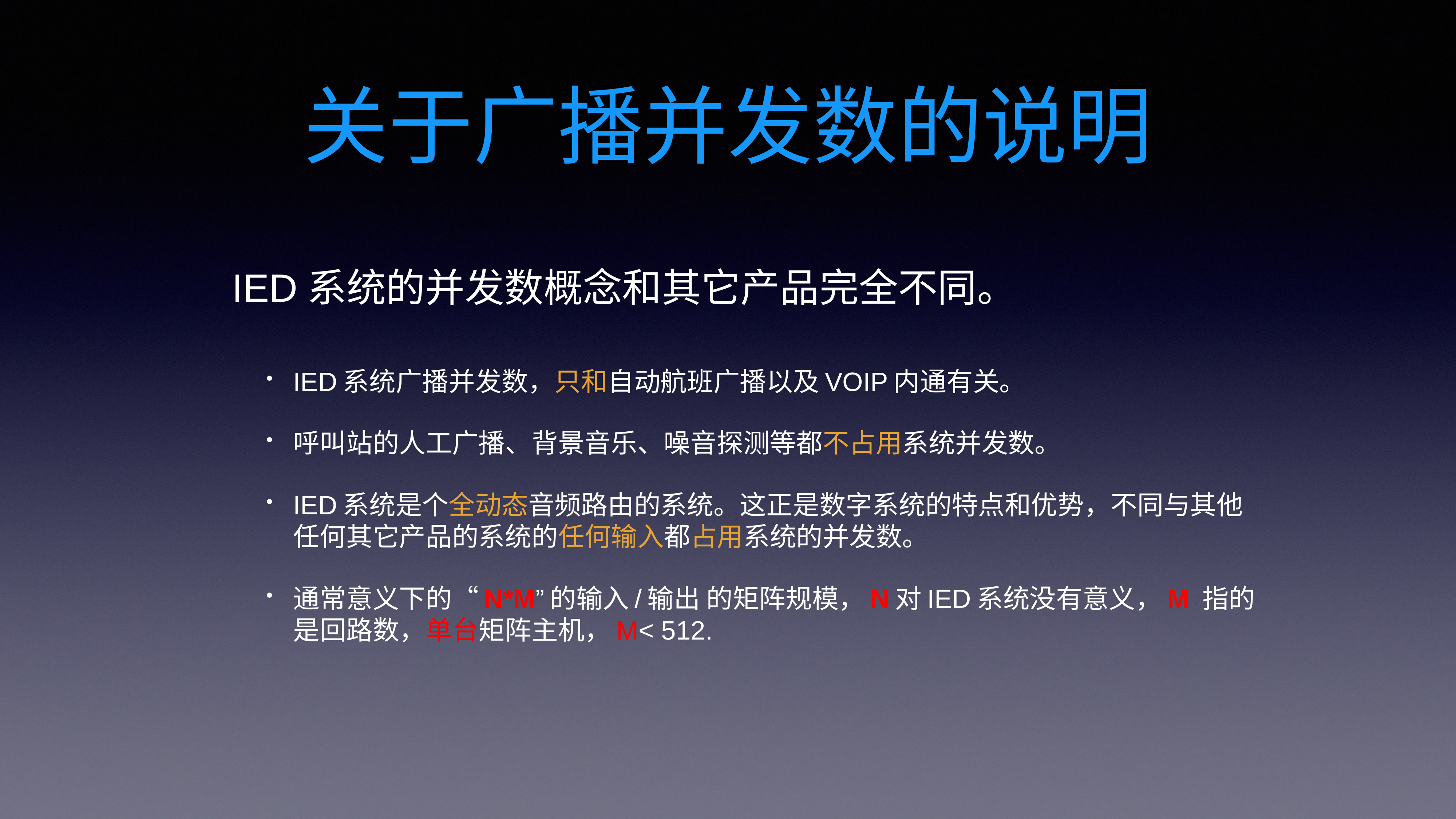

# 关于广播并发数的说明
IED系统的并发数概念和其它产品完全不同。
IED系统广播并发数，只和自动航班广播以及VOIP内通有关。
呼叫站的人工广播、背景音乐、噪音探测等都不占用系统并发数。
IED系统是个全动态音频路由的系统。这正是数字系统的特点和优势，不同与其他任何其它产品的系统的任何输入都占用系统的并发数。
通常意义下的“N*M”的输入/输出 的矩阵规模，N对IED系统没有意义，M 指的是回路数，单台矩阵主机，M< 512.